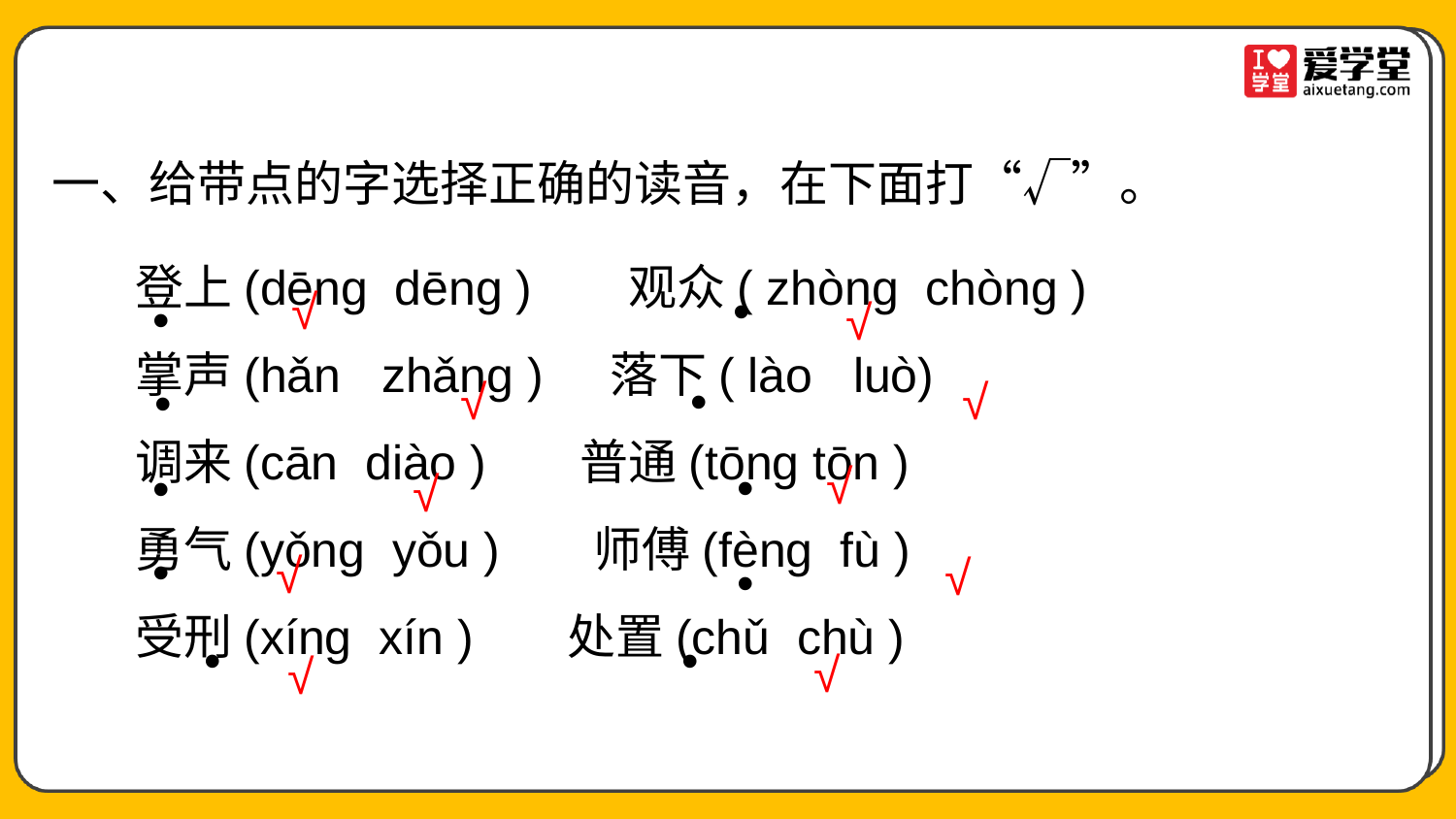

一、给带点的字选择正确的读音，在下面打“√”。
登上(dēng  dēng ) 　  观众( zhòng  chòng )
掌声(hǎn   zhǎng )    落下( lào   luò)
调来(cān  diào )      普通(tōng tōn )
勇气(yǒng  yǒu )      师傅(fèng  fù )
受刑(xíng  xín )      处置(chǔ  chù )
•
√
•
 √
•
√
√
•
√
•
•
√
•
√
√
•
•
•
√
√